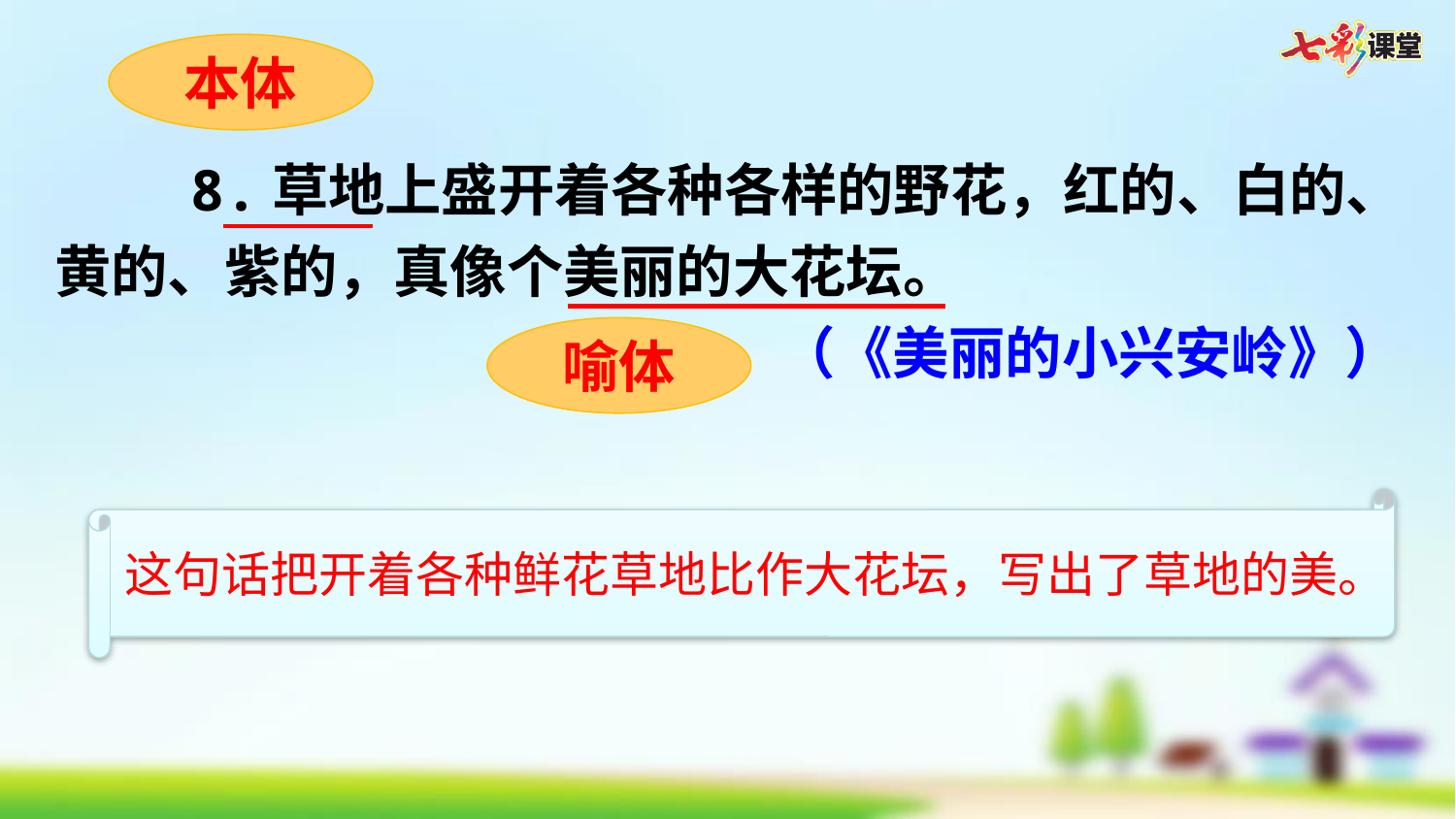

本体
    8.草地上盛开着各种各样的野花，红的、白的、黄的、紫的，真像个美丽的大花坛。
（《美丽的小兴安岭》）

喻体
这句话把开着各种鲜花草地比作大花坛，写出了草地的美。